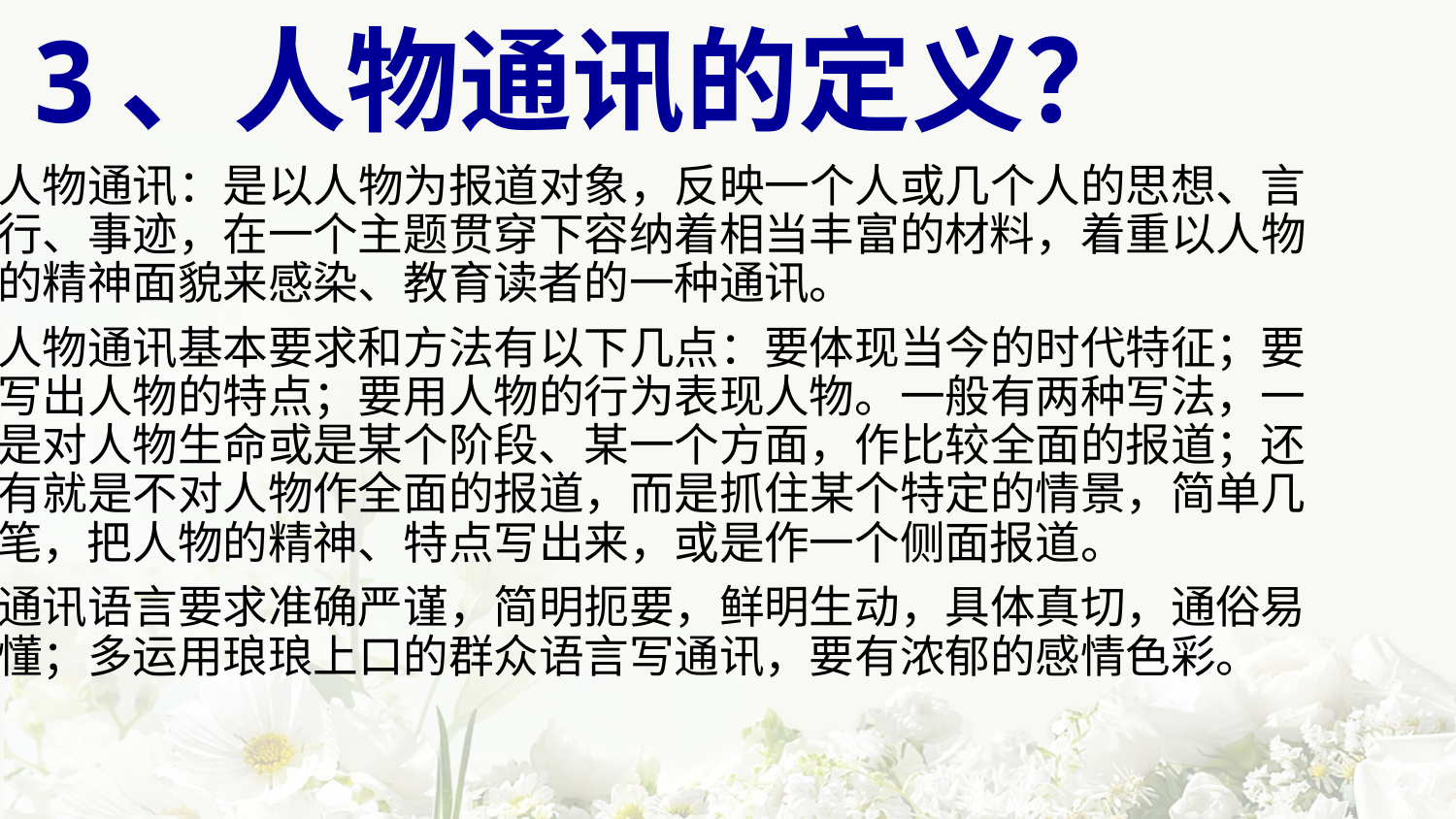

3、人物通讯的定义？
人物通讯：是以人物为报道对象，反映一个人或几个人的思想、言行、事迹，在一个主题贯穿下容纳着相当丰富的材料，着重以人物的精神面貌来感染、教育读者的一种通讯。
人物通讯基本要求和方法有以下几点：要体现当今的时代特征；要写出人物的特点；要用人物的行为表现人物。一般有两种写法，一是对人物生命或是某个阶段、某一个方面，作比较全面的报道；还有就是不对人物作全面的报道，而是抓住某个特定的情景，简单几笔，把人物的精神、特点写出来，或是作一个侧面报道。
通讯语言要求准确严谨，简明扼要，鲜明生动，具体真切，通俗易懂；多运用琅琅上口的群众语言写通讯，要有浓郁的感情色彩。